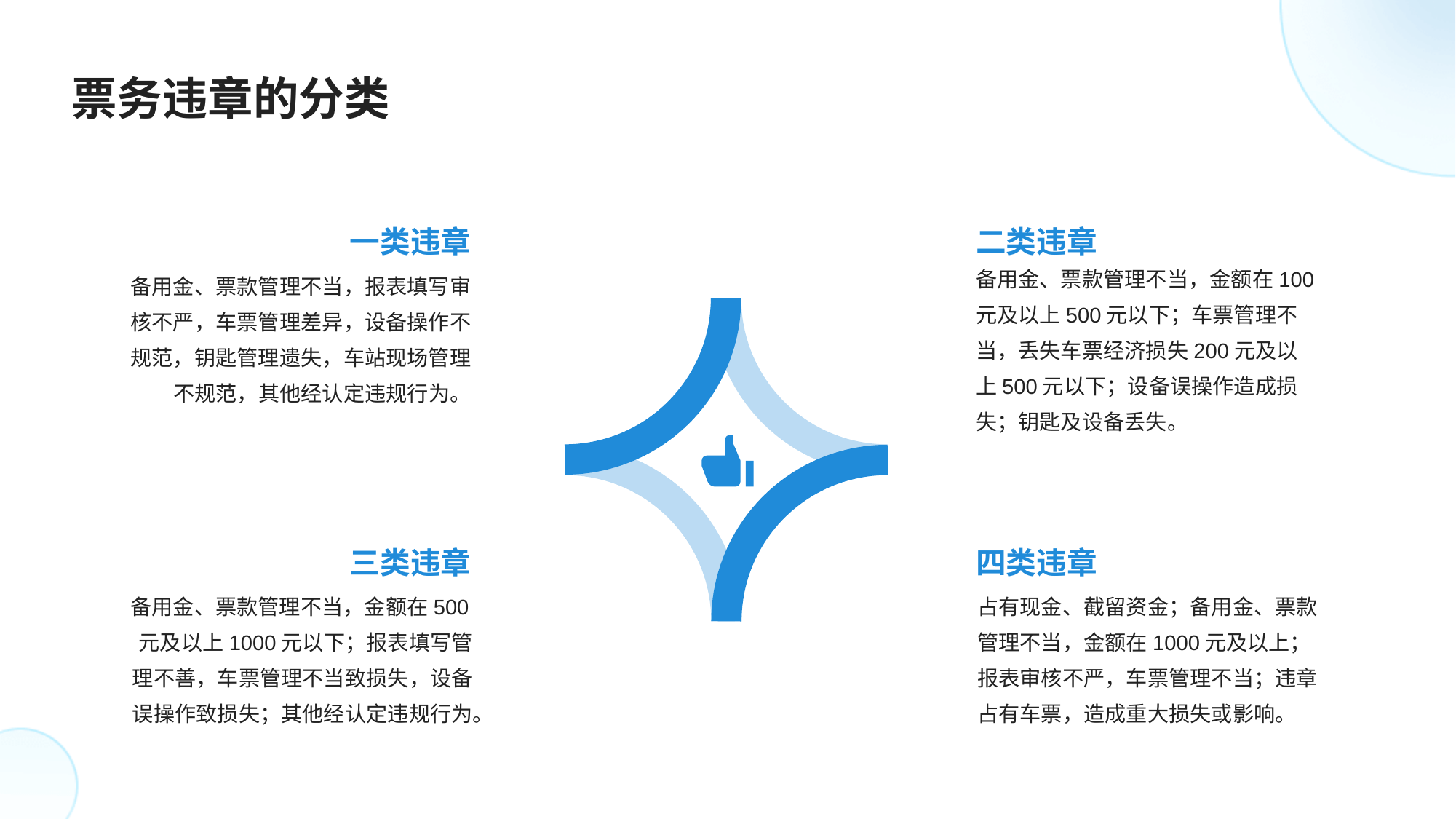

票务违章的分类

一类违章
二类违章
备用金、票款管理不当，金额在100元及以上500元以下；车票管理不当，丢失车票经济损失200元及以上500元以下；设备误操作造成损失；钥匙及设备丢失。
备用金、票款管理不当，报表填写审核不严，车票管理差异，设备操作不规范，钥匙管理遗失，车站现场管理不规范，其他经认定违规行为。

三类违章
四类违章
备用金、票款管理不当，金额在500元及以上1000元以下；报表填写管理不善，车票管理不当致损失，设备误操作致损失；其他经认定违规行为。
占有现金、截留资金；备用金、票款管理不当，金额在1000元及以上；报表审核不严，车票管理不当；违章占有车票，造成重大损失或影响。